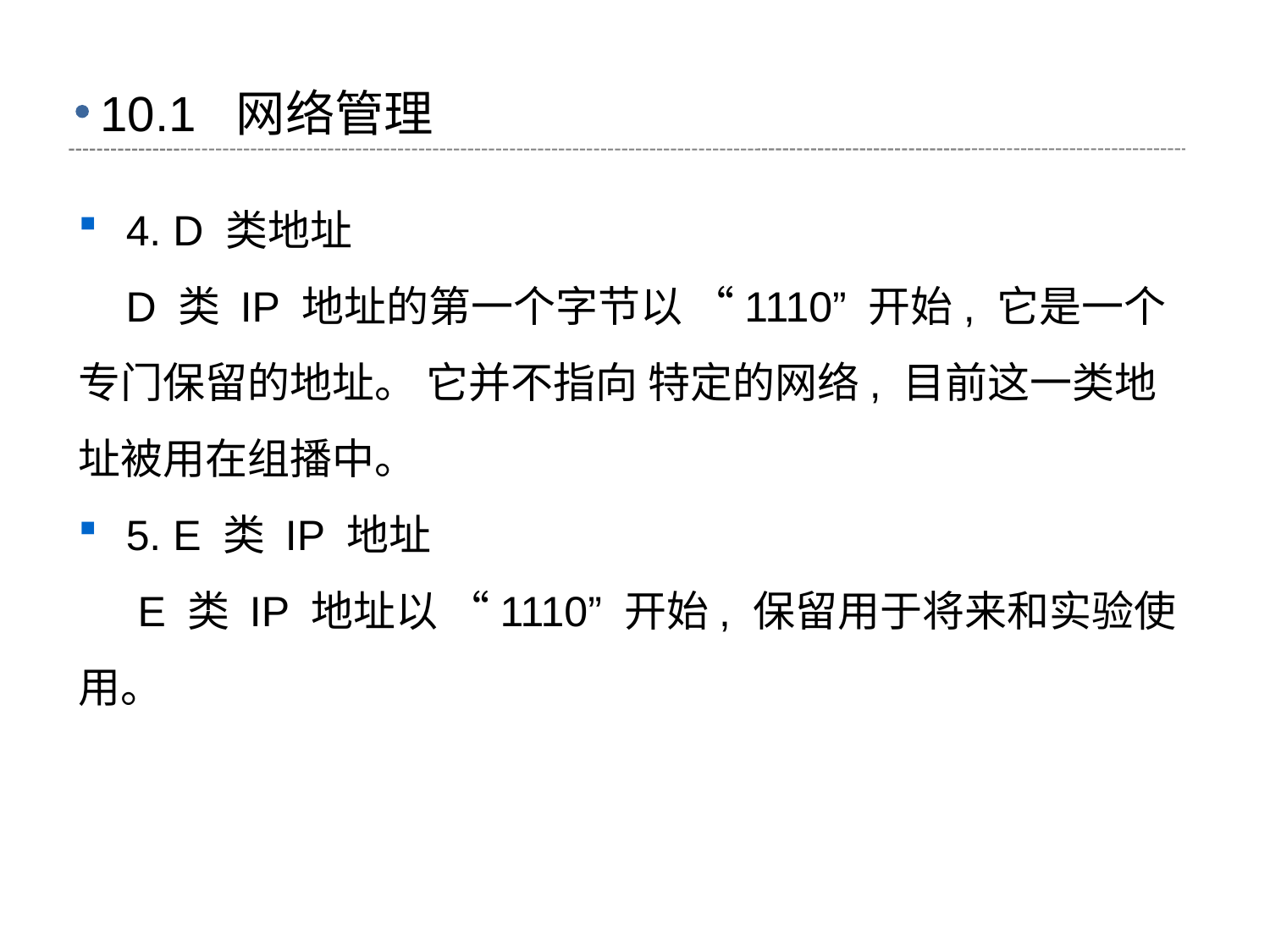

# 10.1  网络管理

4. D 类地址
    D 类 IP 地址的第一个字节以 “1110” 开始, 它是一个专门保留的地址。 它并不指向 特定的网络, 目前这一类地址被用在组播中。
5. E 类 IP 地址
     E 类 IP 地址以 “1110” 开始, 保留用于将来和实验使用。